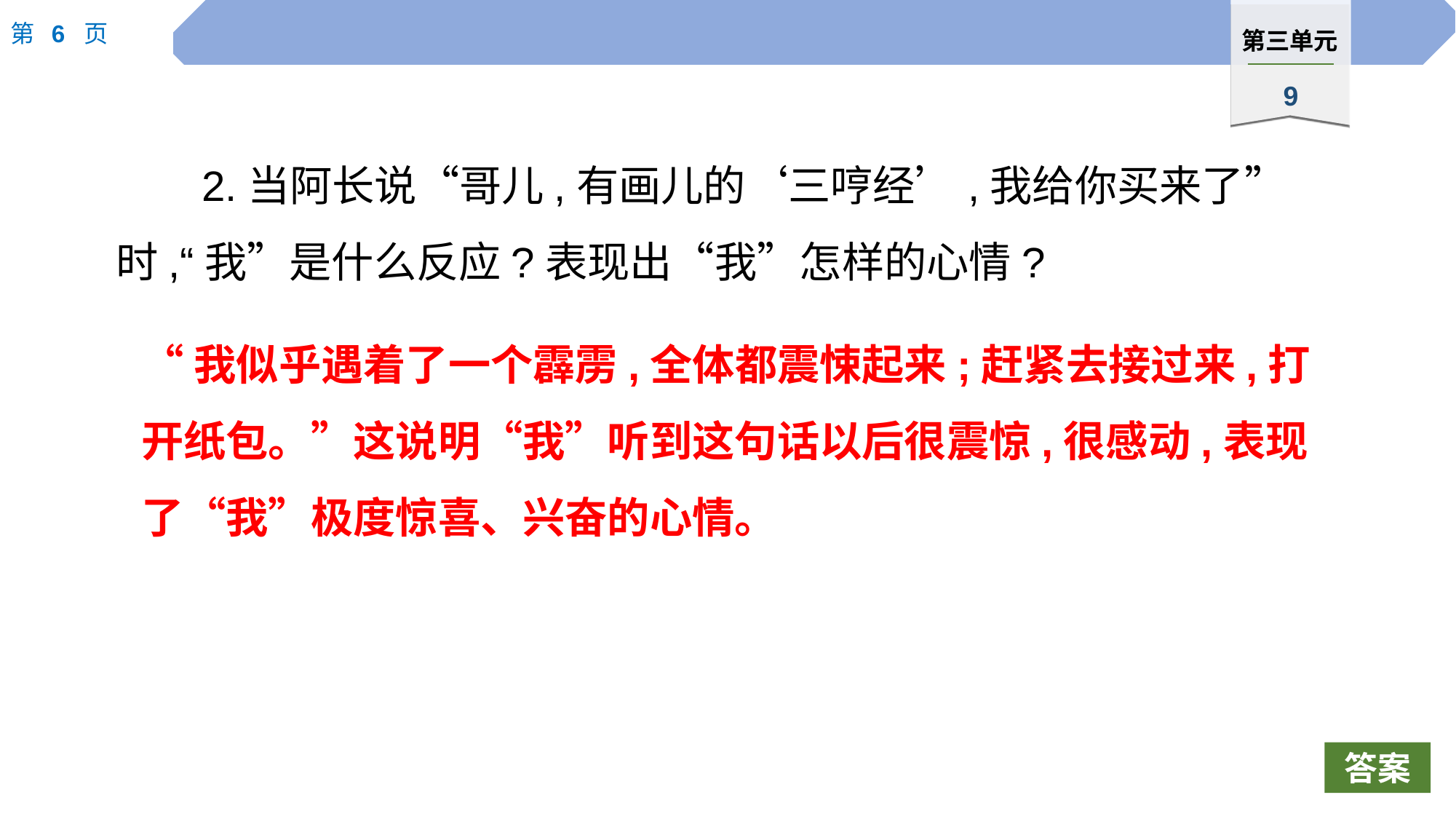

2.当阿长说“哥儿,有画儿的‘三哼经’,我给你买来了”时,“我”是什么反应?表现出“我”怎样的心情?
“我似乎遇着了一个霹雳,全体都震悚起来;赶紧去接过来,打开纸包。”这说明“我”听到这句话以后很震惊,很感动,表现了“我”极度惊喜、兴奋的心情。
答案